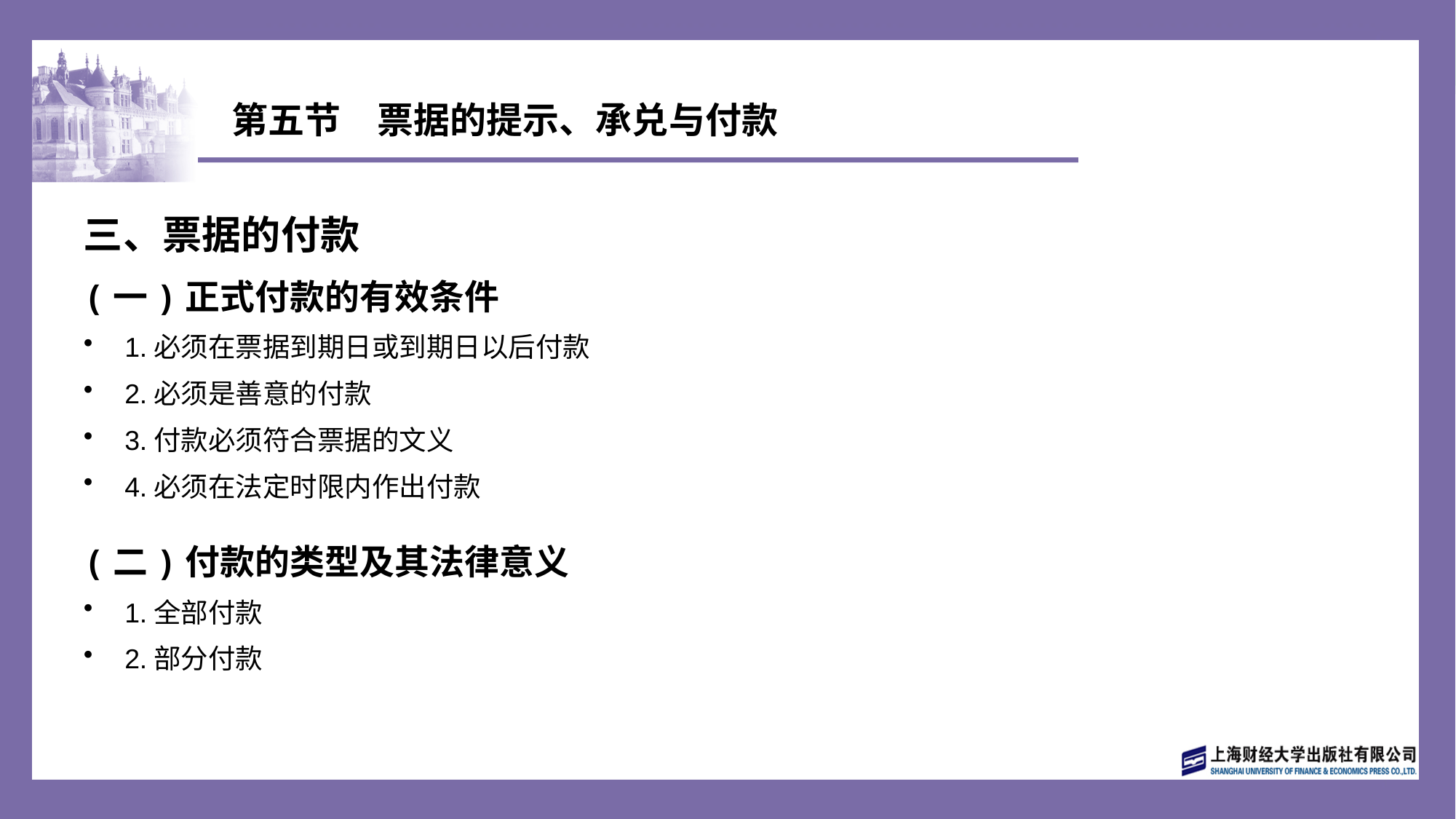

# 第五节　票据的提示、承兑与付款
三、票据的付款
(一)正式付款的有效条件
1.必须在票据到期日或到期日以后付款
2.必须是善意的付款
3.付款必须符合票据的文义
4.必须在法定时限内作出付款
(二)付款的类型及其法律意义
1.全部付款
2.部分付款